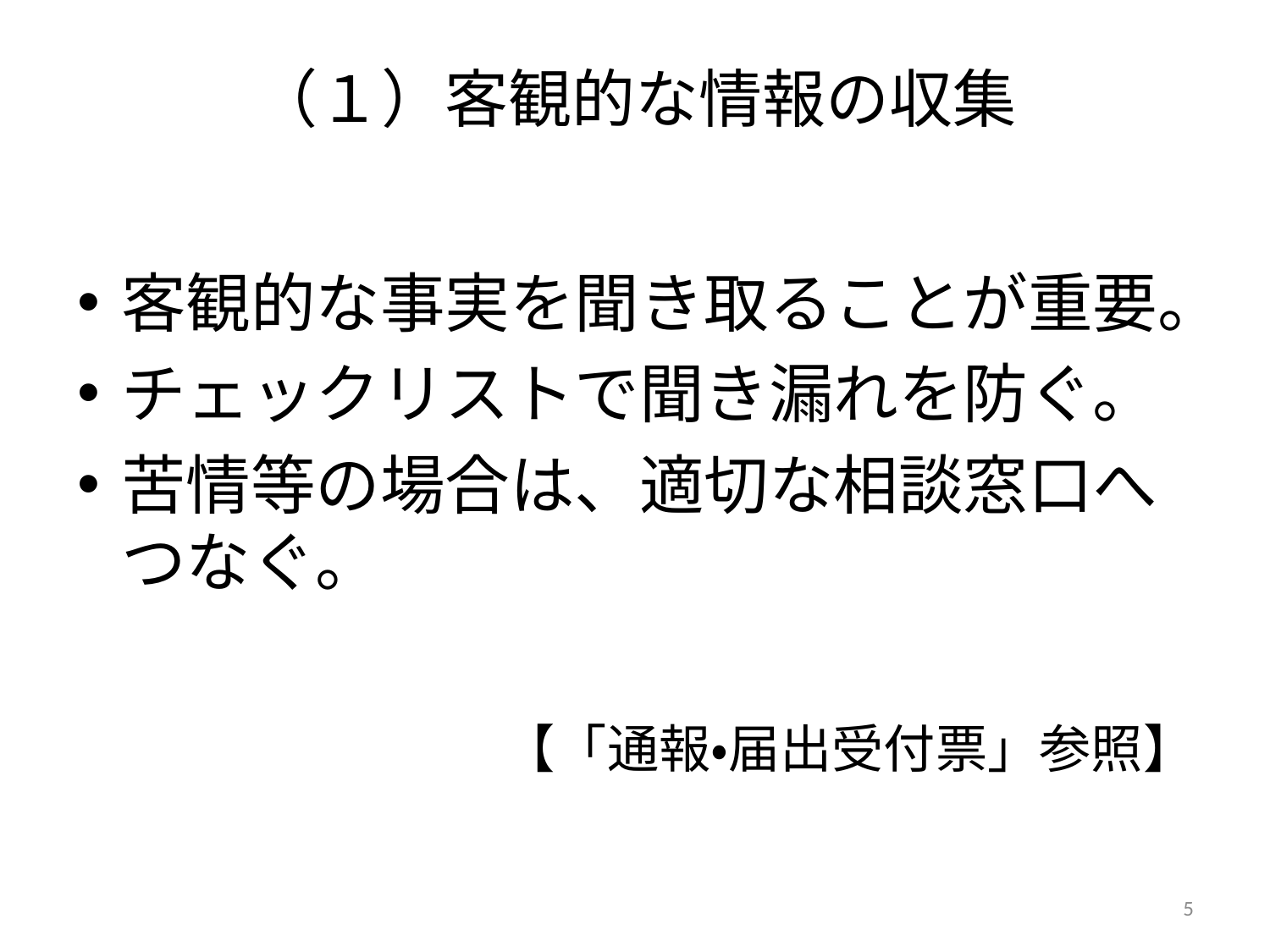

# （１）客観的な情報の収集
客観的な事実を聞き取ることが重要。
チェックリストで聞き漏れを防ぐ。
苦情等の場合は、適切な相談窓口へつなぐ。

　　　　　　【「通報・届出受付票」参照】

5